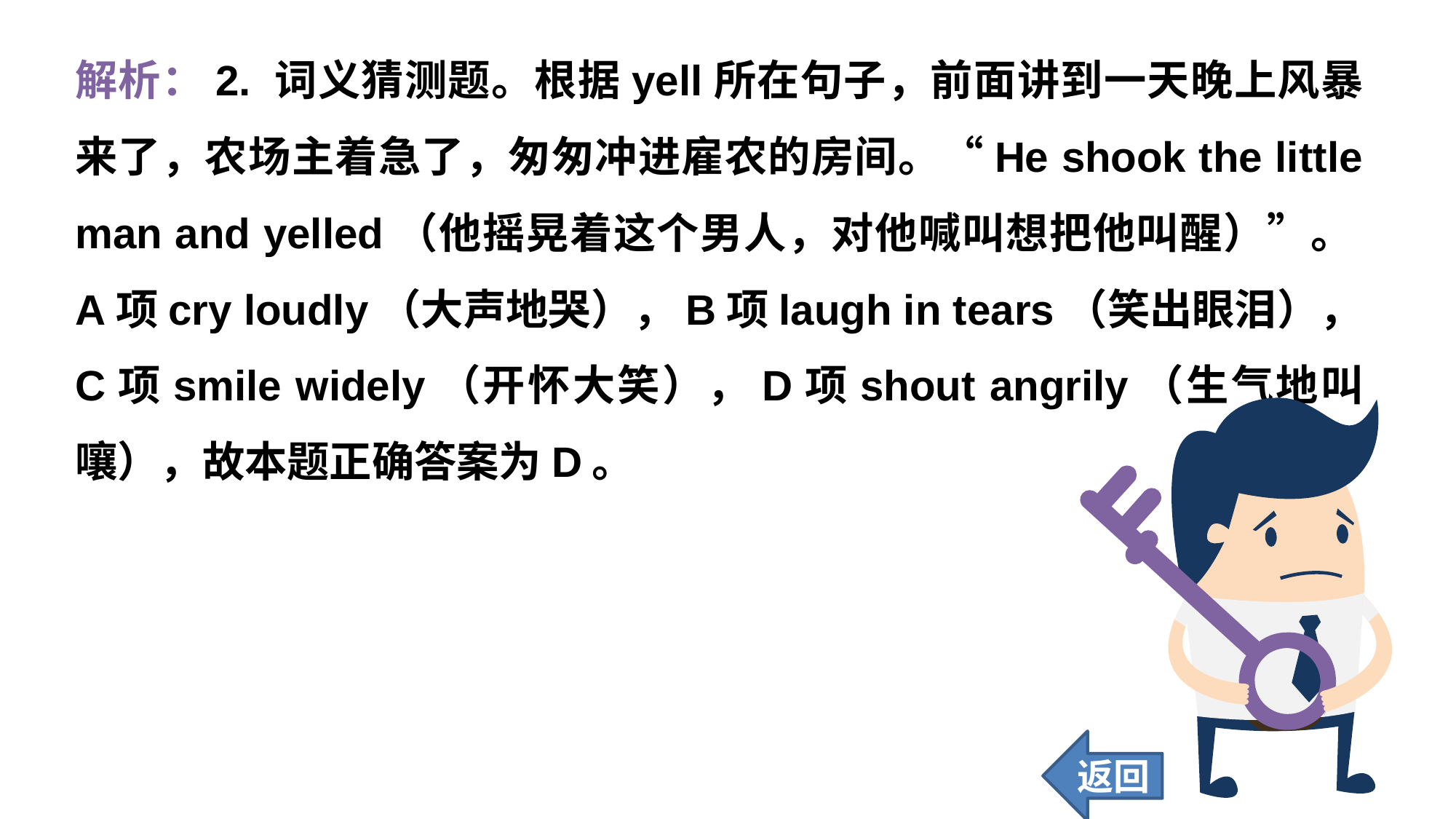

解析：2. 词义猜测题。根据yell所在句子，前面讲到一天晚上风暴来了，农场主着急了，匆匆冲进雇农的房间。“He shook the little man and yelled（他摇晃着这个男人，对他喊叫想把他叫醒）”。A项cry loudly（大声地哭），B项laugh in tears（笑出眼泪），C项smile widely（开怀大笑），D项shout angrily（生气地叫嚷），故本题正确答案为D。

返回
269